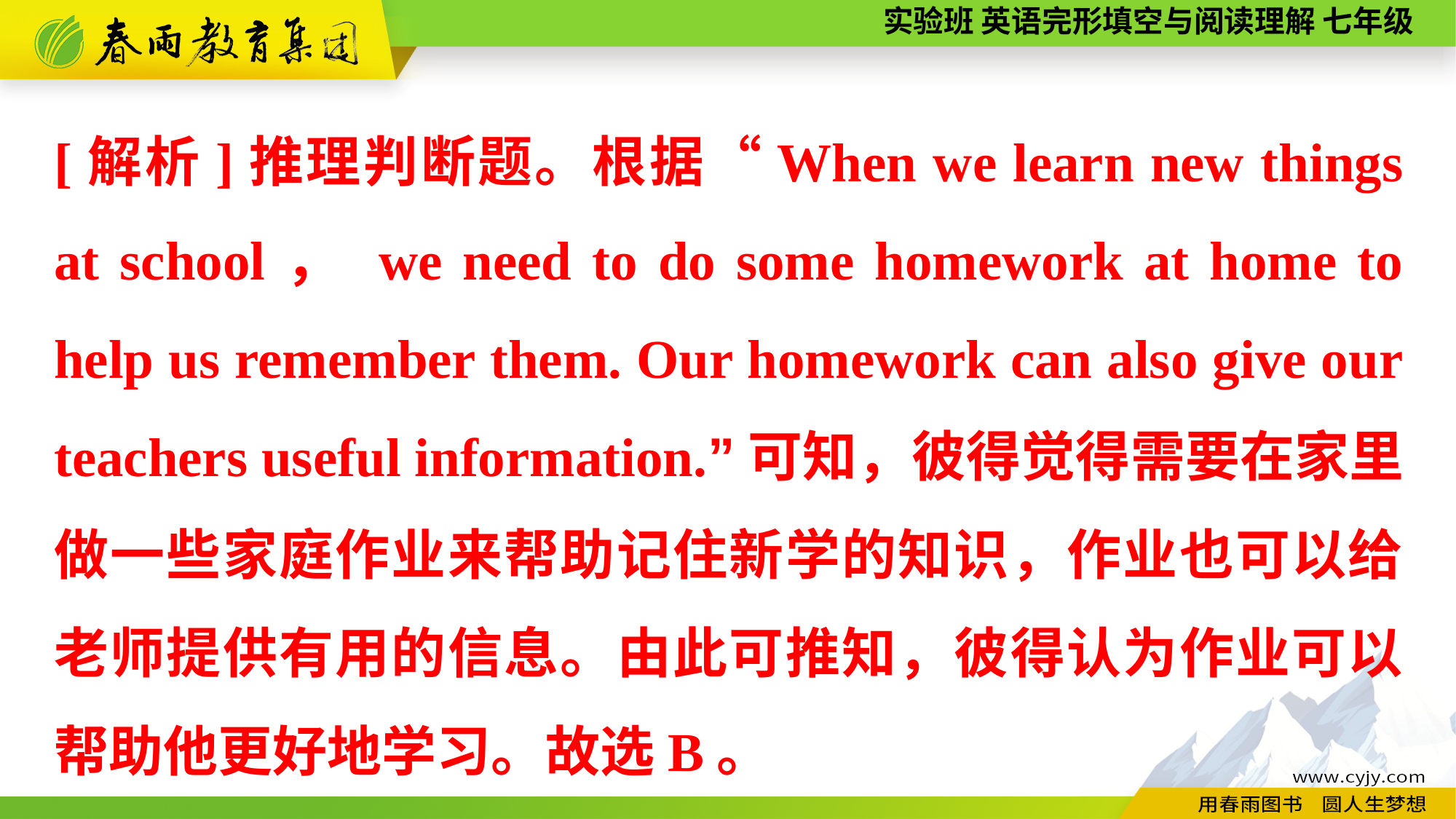

[解析]推理判断题。根据“When we learn new things at school， we need to do some homework at home to help us remember them. Our homework can also give our teachers useful information.”可知，彼得觉得需要在家里做一些家庭作业来帮助记住新学的知识，作业也可以给老师提供有用的信息。由此可推知，彼得认为作业可以帮助他更好地学习。故选B。